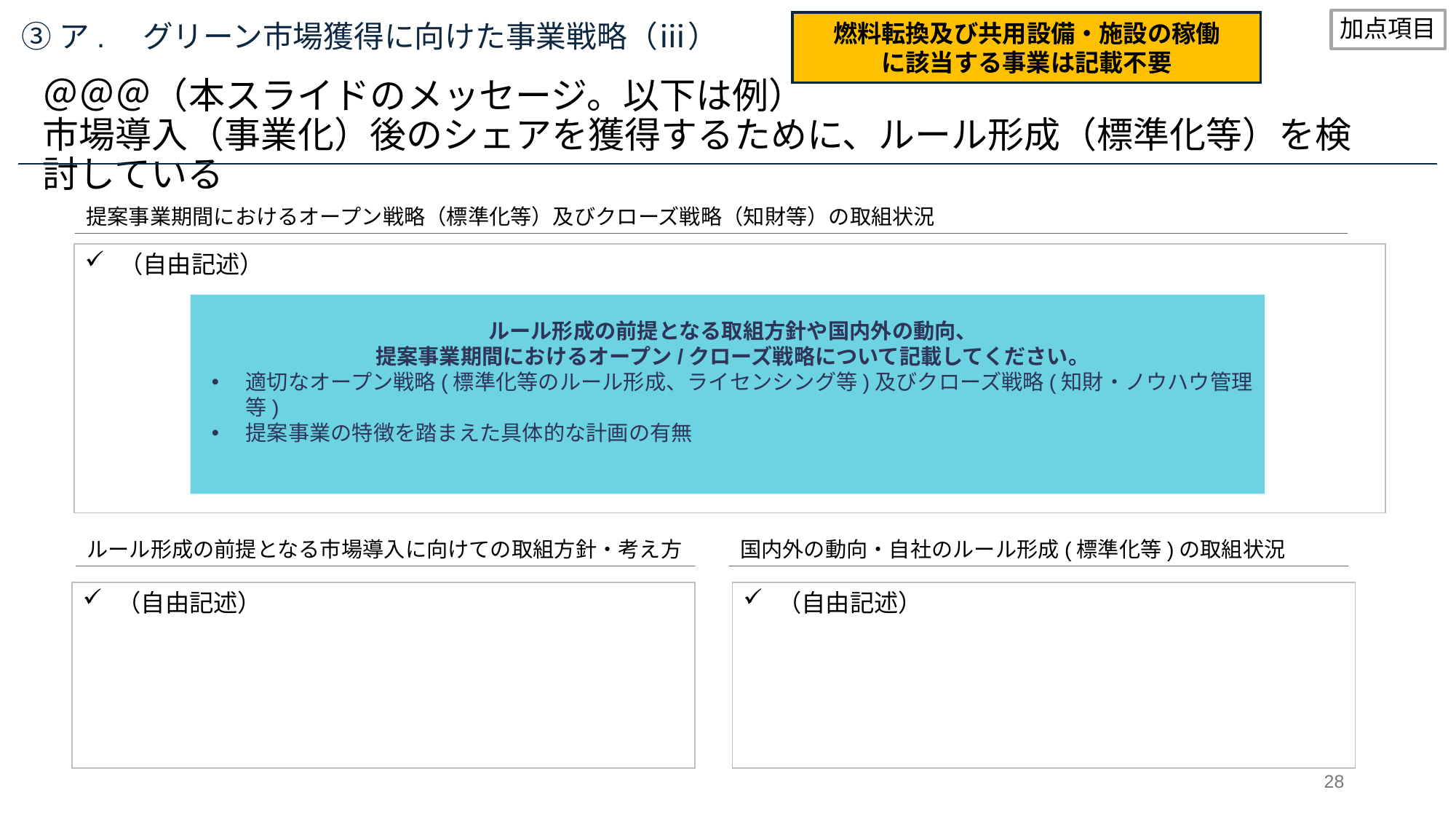

加点項目
燃料転換及び共用設備・施設の稼働
に該当する事業は記載不要
③ア.　グリーン市場獲得に向けた事業戦略（ⅲ）
＠＠＠（本スライドのメッセージ。以下は例）
市場導入（事業化）後のシェアを獲得するために、ルール形成（標準化等）を検討している
提案事業期間におけるオープン戦略（標準化等）及びクローズ戦略（知財等）の取組状況
（自由記述）
ルール形成の前提となる取組方針や国内外の動向、
提案事業期間におけるオープン/クローズ戦略について記載してください。
適切なオープン戦略(標準化等のルール形成、ライセンシング等)及びクローズ戦略(知財・ノウハウ管理等)
提案事業の特徴を踏まえた具体的な計画の有無

ルール形成の前提となる市場導入に向けての取組方針・考え方
国内外の動向・自社のルール形成(標準化等)の取組状況
（自由記述）
（自由記述）
28